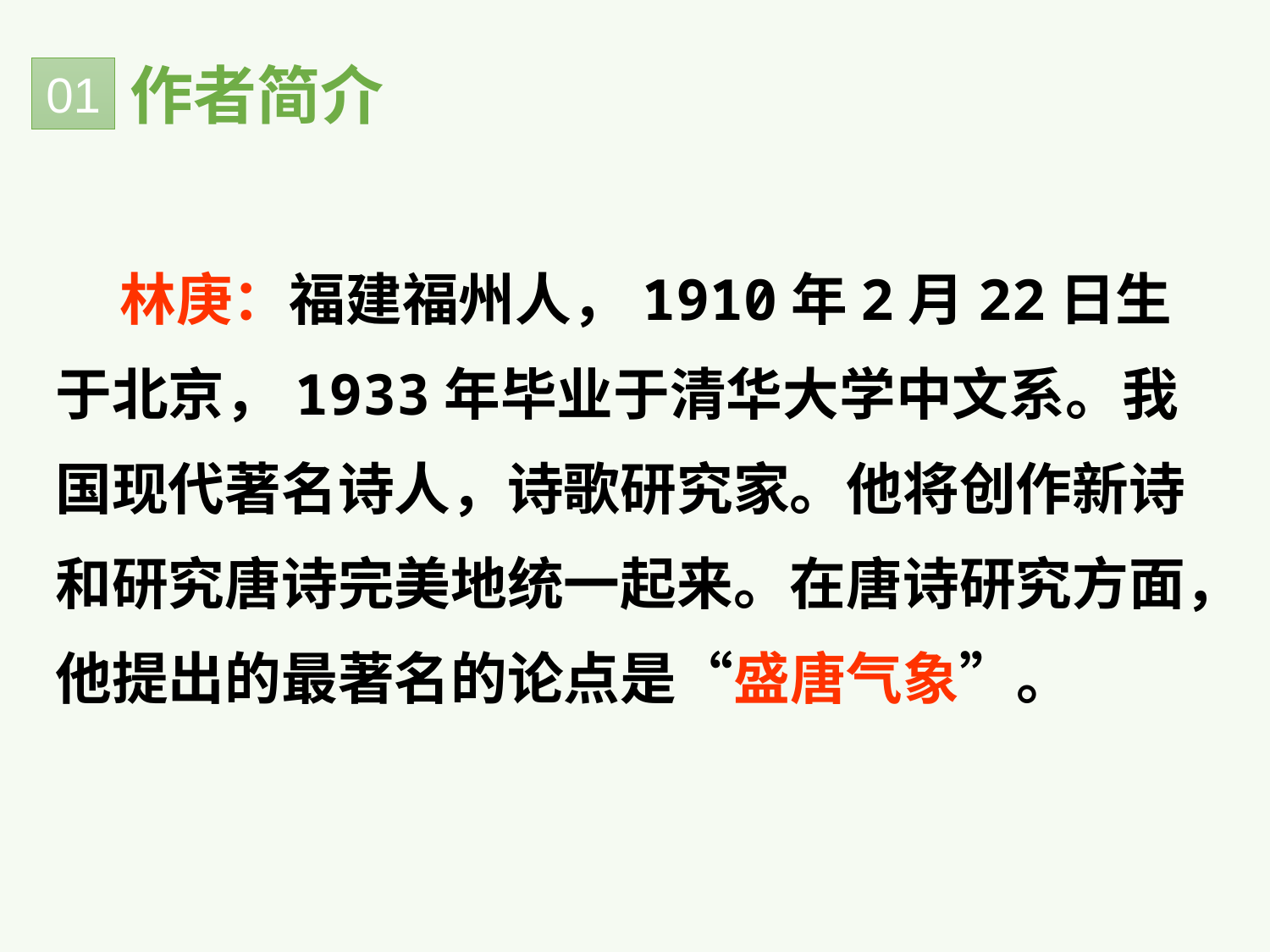

作者简介
01
    林庚：福建福州人，1910年2月22日生于北京，1933年毕业于清华大学中文系。我国现代著名诗人，诗歌研究家。他将创作新诗和研究唐诗完美地统一起来。在唐诗研究方面，他提出的最著名的论点是“盛唐气象”。